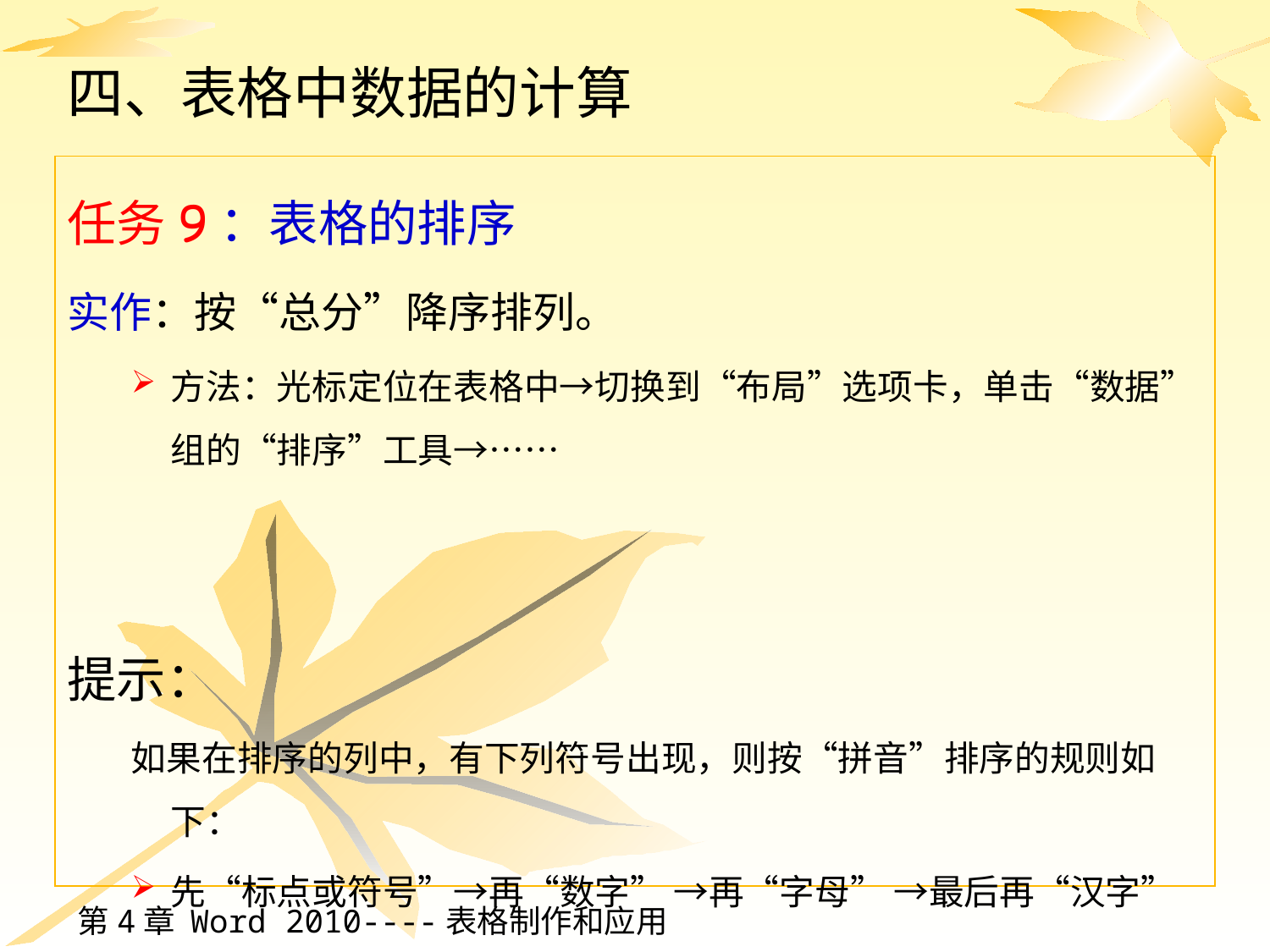

# 四、表格中数据的计算
任务9：表格的排序
实作：按“总分”降序排列。
方法：光标定位在表格中→切换到“布局”选项卡，单击“数据”组的“排序”工具→……

提示：
如果在排序的列中，有下列符号出现，则按“拼音”排序的规则如下：
先“标点或符号”→再“数字” →再“字母” →最后再“汉字”